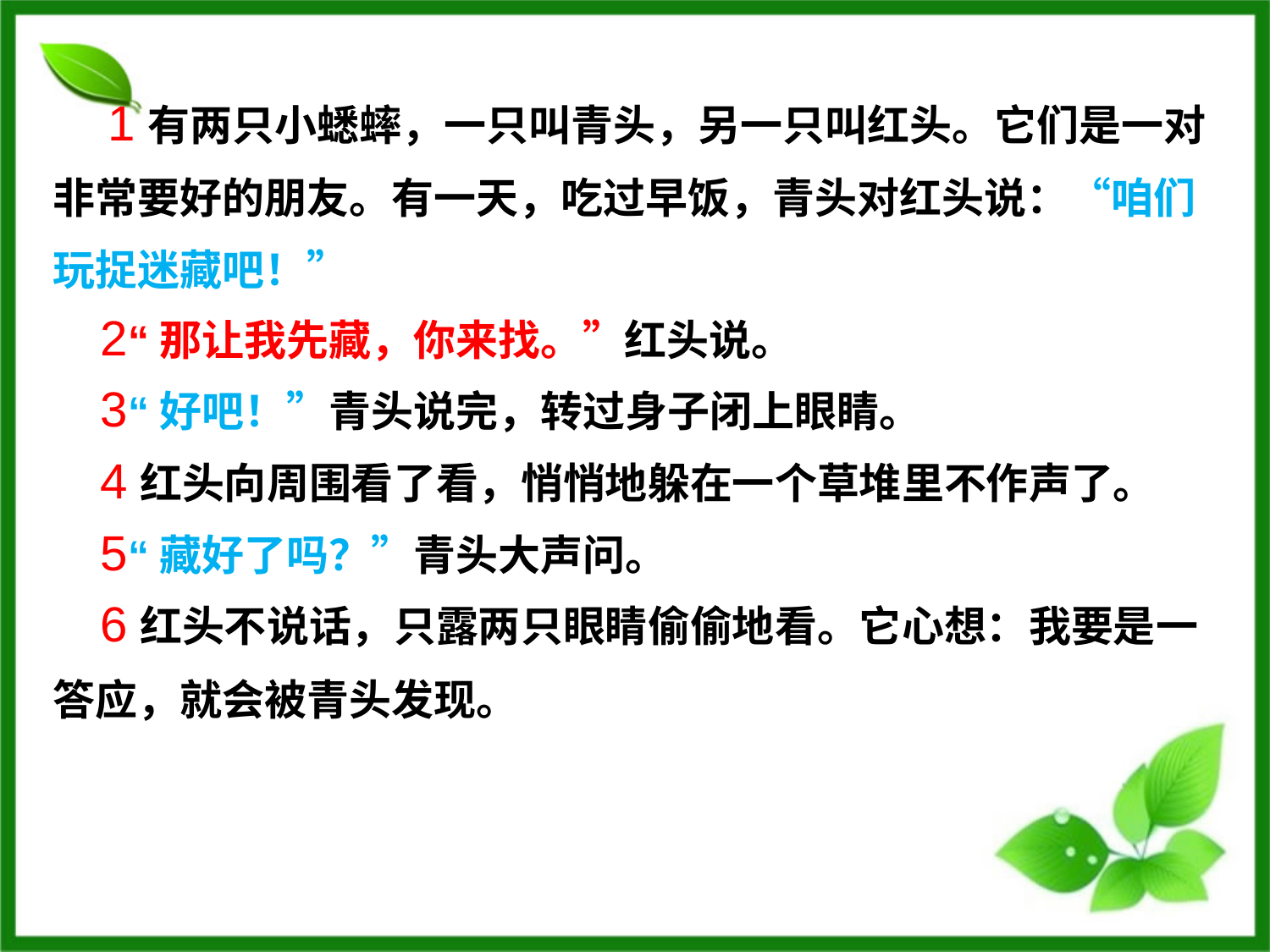

1有两只小蟋蟀，一只叫青头，另一只叫红头。它们是一对非常要好的朋友。有一天，吃过早饭，青头对红头说：“咱们玩捉迷藏吧！”
    2“那让我先藏，你来找。”红头说。
    3“好吧！”青头说完，转过身子闭上眼睛。
    4红头向周围看了看，悄悄地躲在一个草堆里不作声了。
    5“藏好了吗？”青头大声问。
    6红头不说话，只露两只眼睛偷偷地看。它心想：我要是一答应，就会被青头发现。